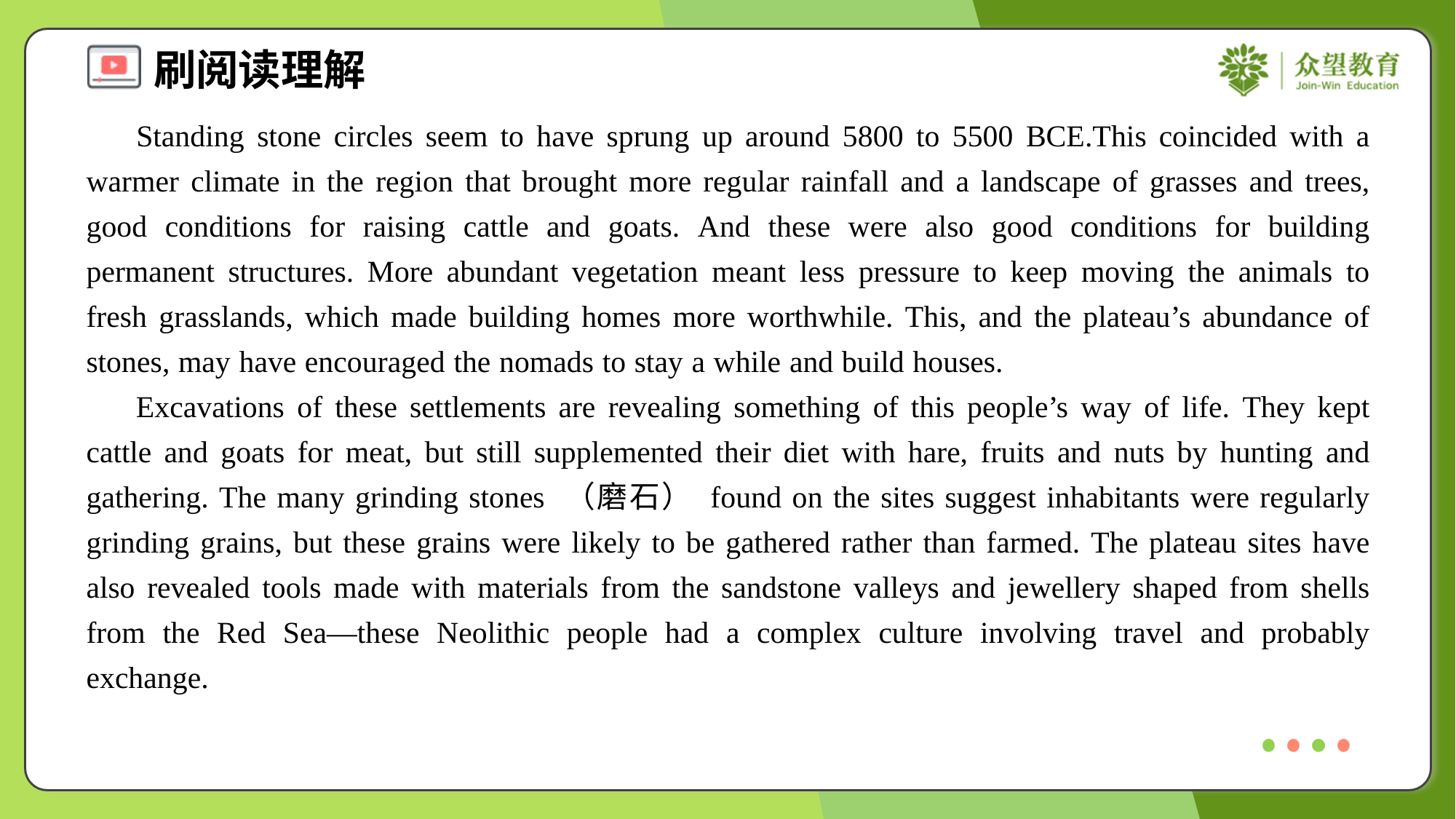

Standing stone circles seem to have sprung up around 5800 to 5500 BCE.This coincided with a warmer climate in the region that brought more regular rainfall and a landscape of grasses and trees, good conditions for raising cattle and goats. And these were also good conditions for building permanent structures. More abundant vegetation meant less pressure to keep moving the animals to fresh grasslands, which made building homes more worthwhile. This, and the plateau’s abundance of stones, may have encouraged the nomads to stay a while and build houses.
    Excavations of these settlements are revealing something of this people’s way of life. They kept cattle and goats for meat, but still supplemented their diet with hare, fruits and nuts by hunting and gathering. The many grinding stones （磨石） found on the sites suggest inhabitants were regularly grinding grains, but these grains were likely to be gathered rather than farmed. The plateau sites have also revealed tools made with materials from the sandstone valleys and jewellery shaped from shells from the Red Sea—these Neolithic people had a complex culture involving travel and probably exchange.